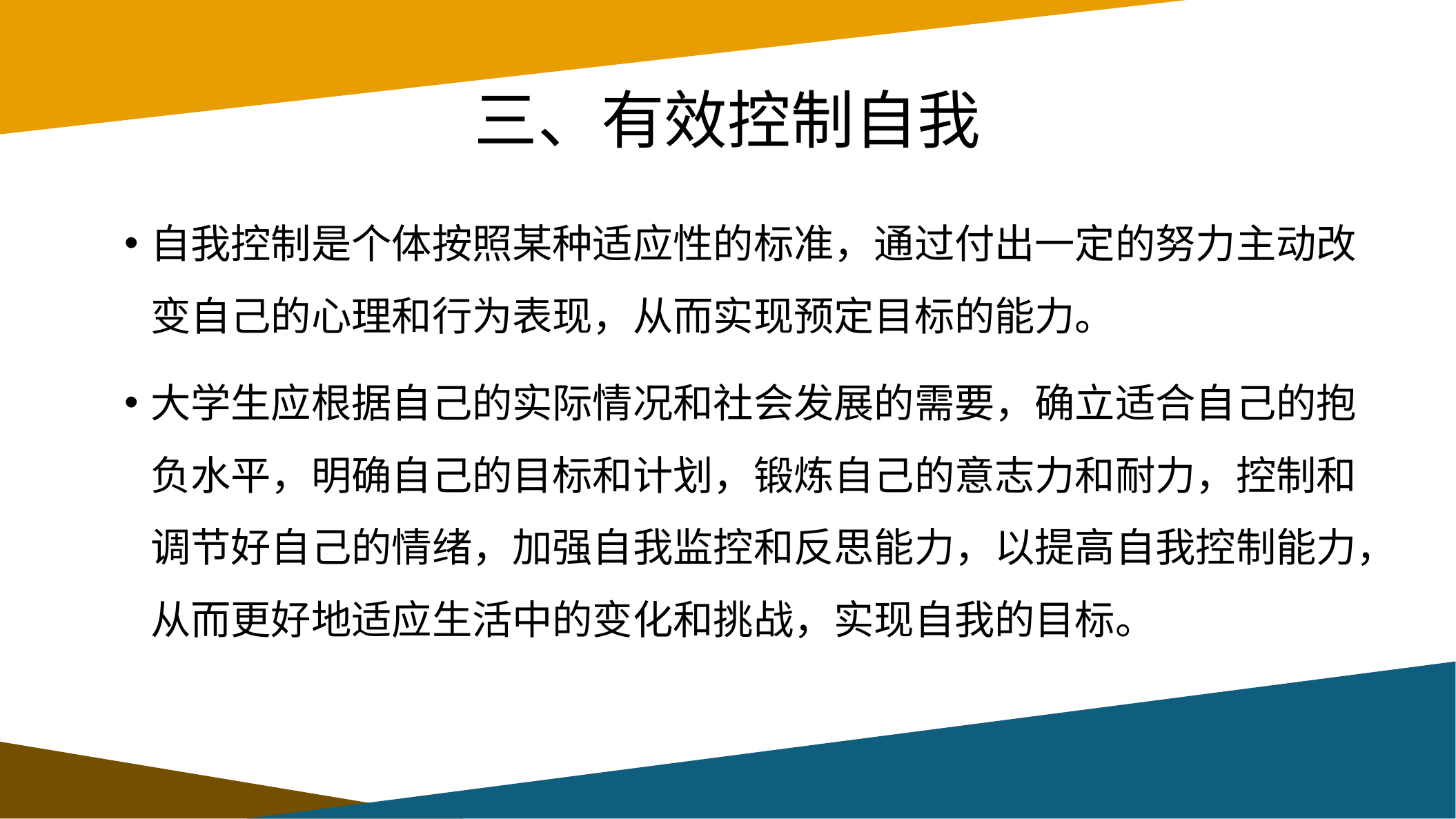

# 三、有效控制自我
自我控制是个体按照某种适应性的标准，通过付出一定的努力主动改变自己的心理和行为表现，从而实现预定目标的能力。
大学生应根据自己的实际情况和社会发展的需要，确立适合自己的抱负水平，明确自己的目标和计划，锻炼自己的意志力和耐力，控制和调节好自己的情绪，加强自我监控和反思能力，以提高自我控制能力，从而更好地适应生活中的变化和挑战，实现自我的目标。